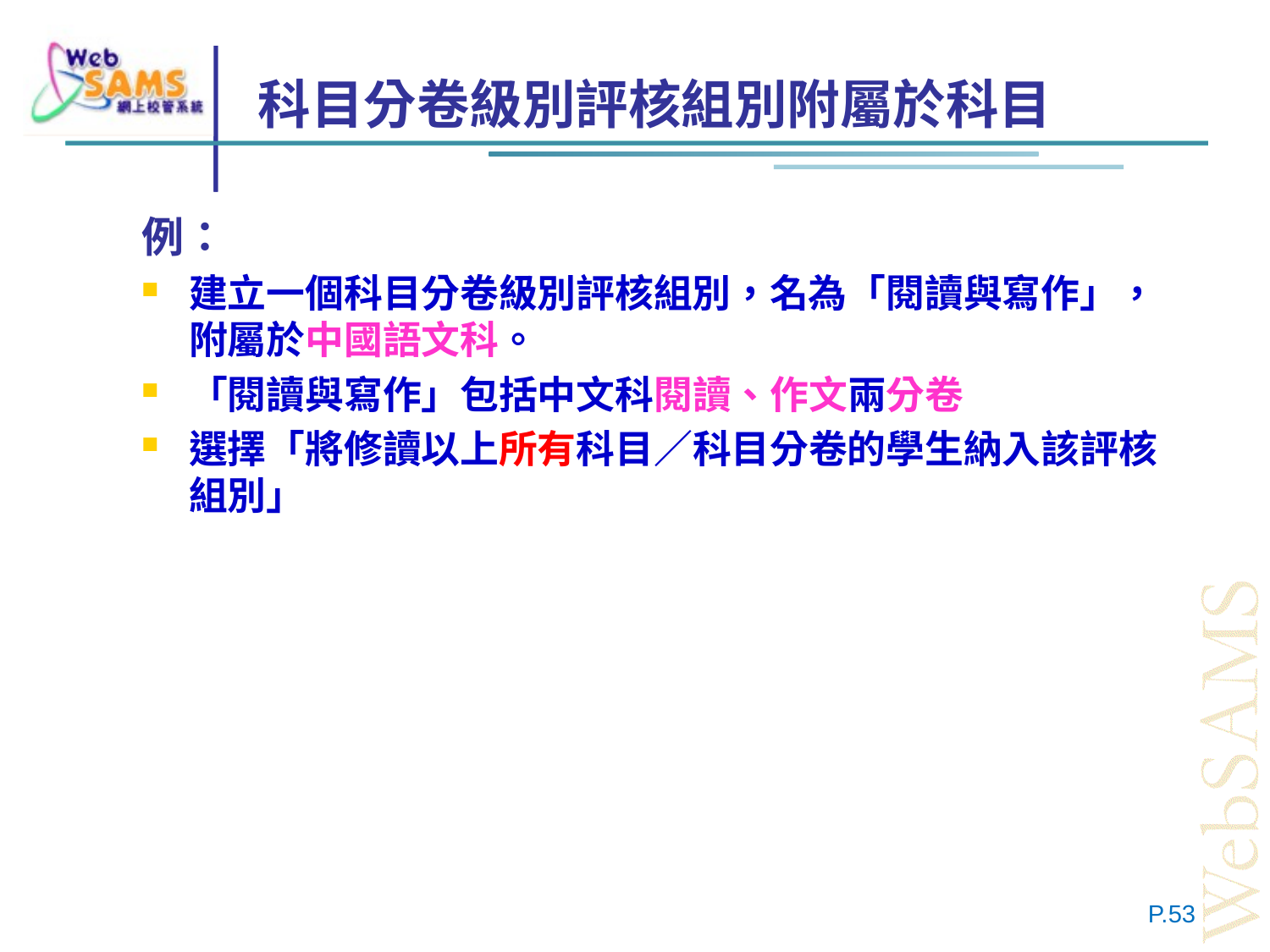

# 科目分卷級別評核組別附屬於科目
例：
建立一個科目分卷級別評核組別，名為「閱讀與寫作」，附屬於中國語文科。
「閱讀與寫作」包括中文科閱讀、作文兩分卷
選擇「將修讀以上所有科目／科目分卷的學生納入該評核組別」
P.53